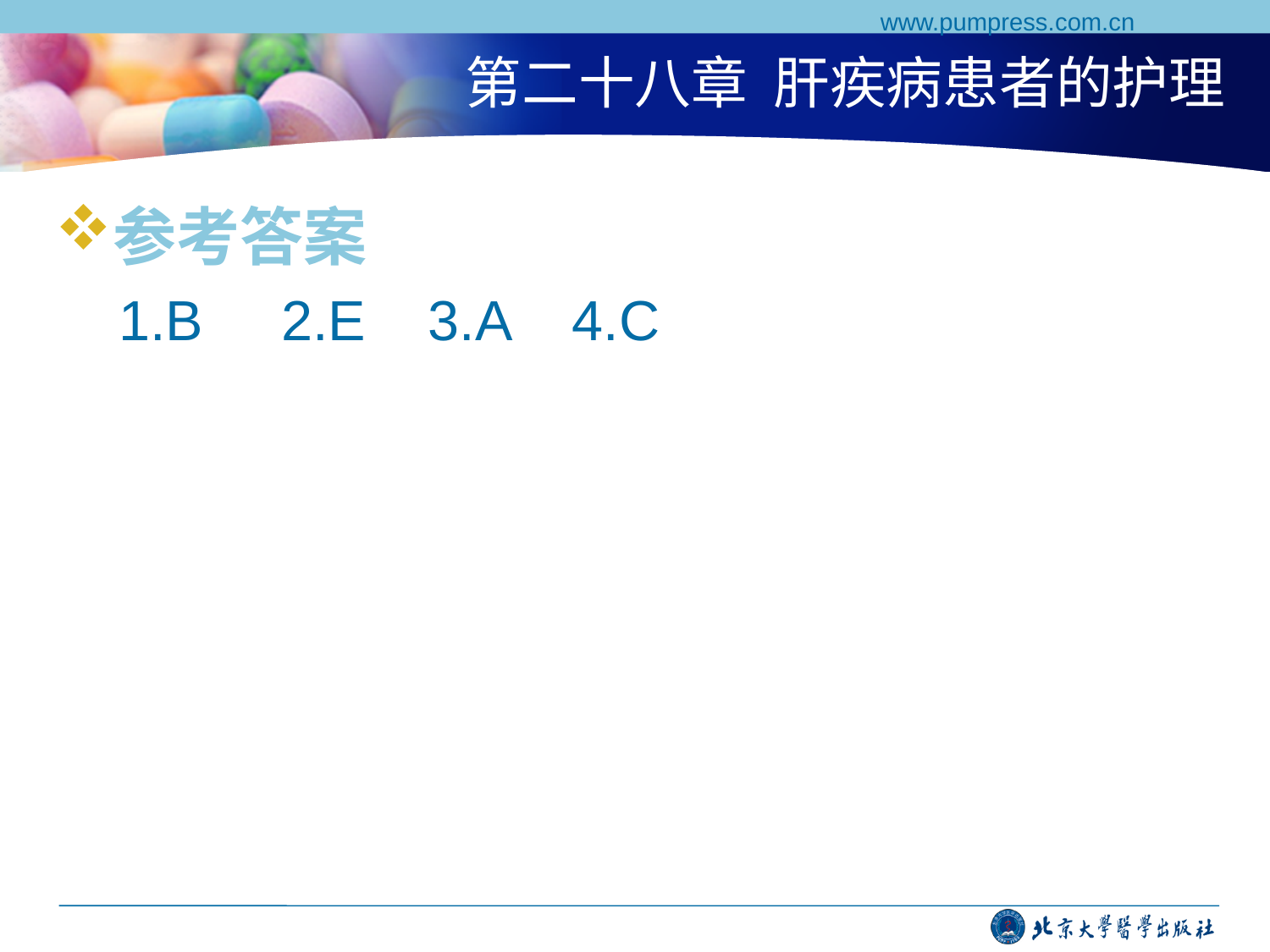

www.pumpress.com.cn
# 第二十八章  肝疾病患者的护理
参考答案
1.B     2.E    3.A    4.C